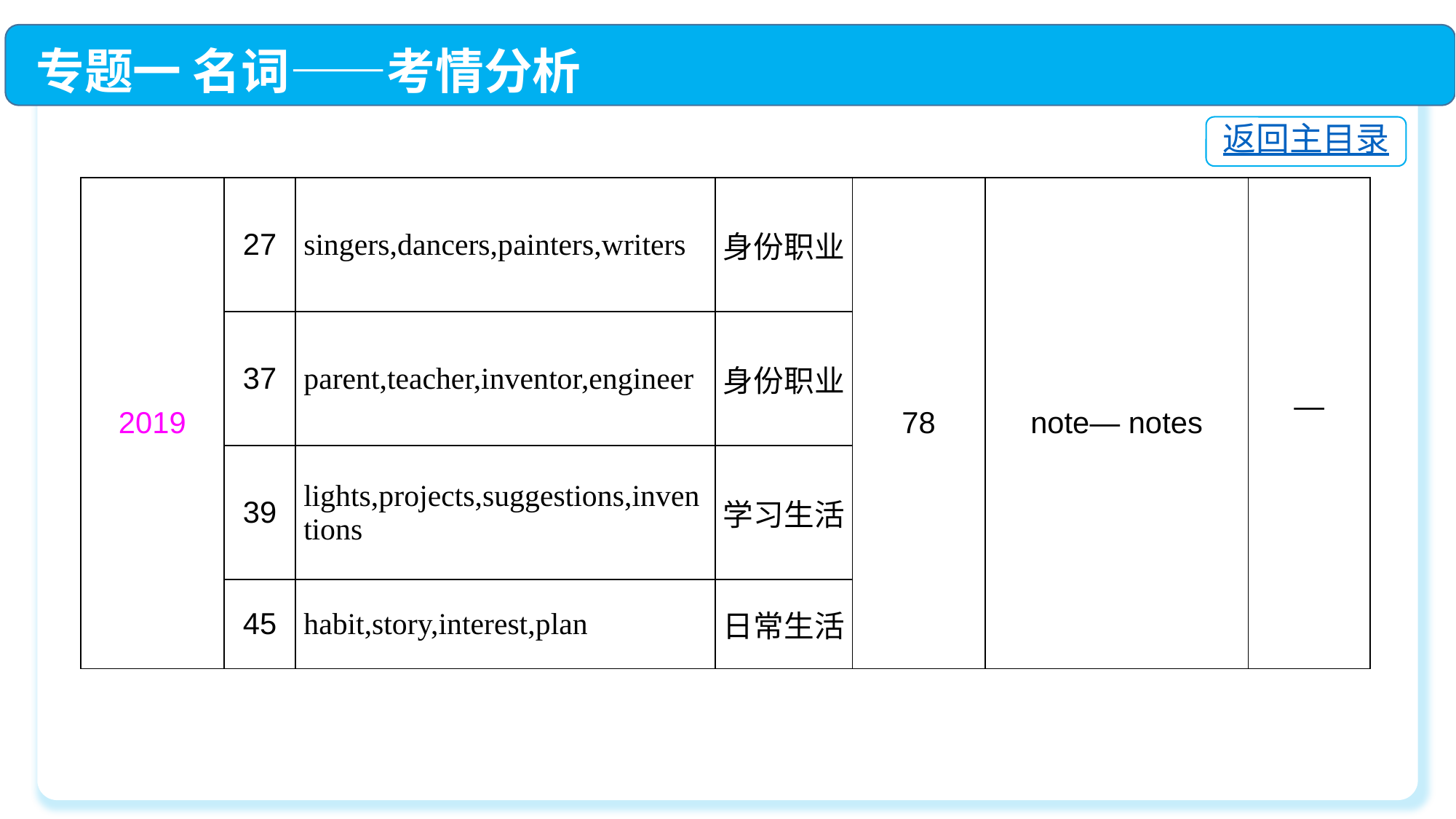

专题一 名词——考情分析

返回主目录
| 2019 | 27 | singers,dancers,painters,writers | 身份职业 | 78 | note— notes | — |
| --- | --- | --- | --- | --- | --- | --- |
|  | 37 | parent,teacher,inventor,engineer | 身份职业 |  |  |  |
|  | 39 | lights,projects,suggestions,inventions | 学习生活 |  |  |  |
|  | 45 | habit,story,interest,plan | 日常生活 |  |  |  |